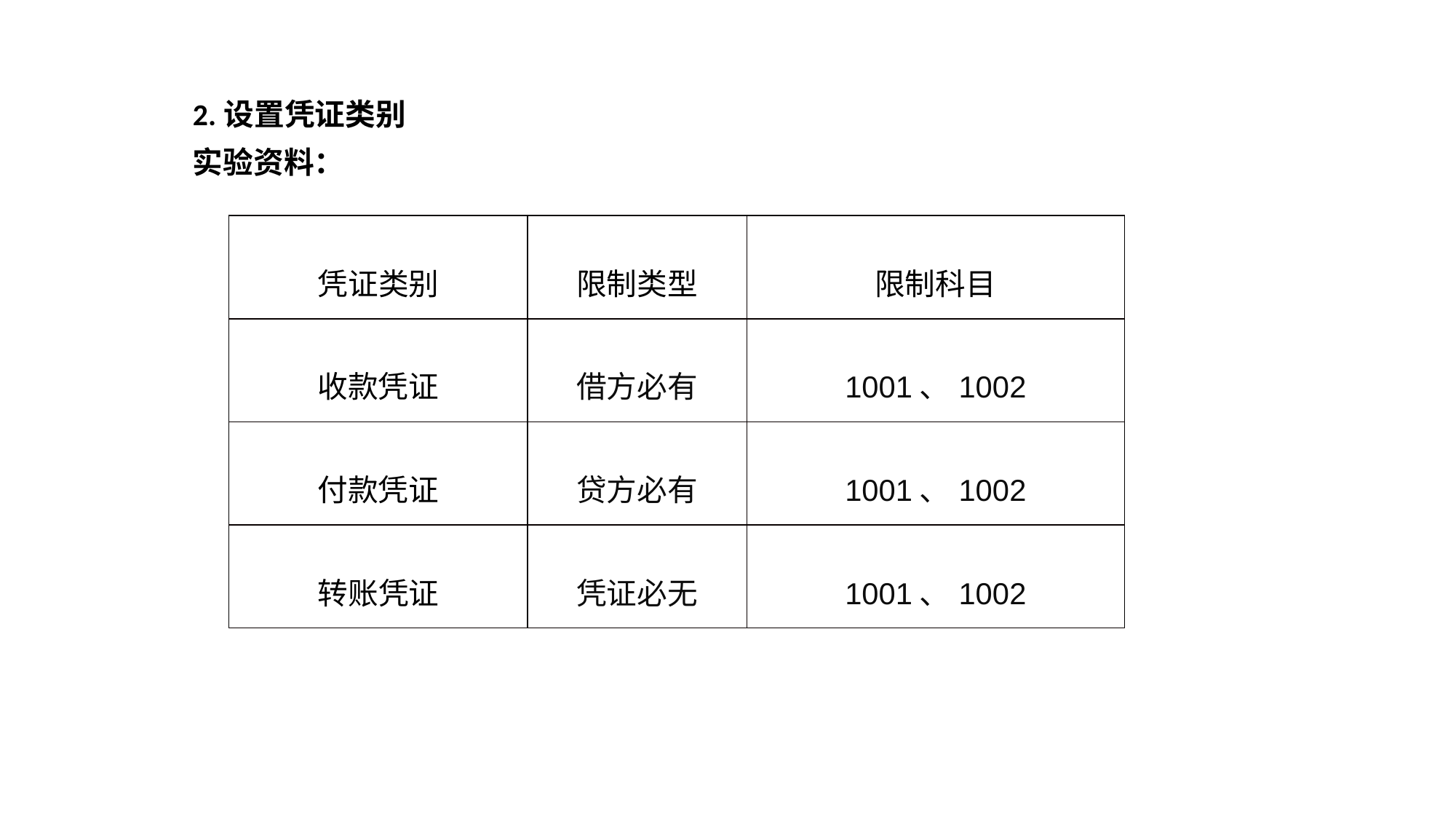

2.设置凭证类别
实验资料：

| 凭证类别 | 限制类型 | 限制科目 |
| --- | --- | --- |
| 收款凭证 | 借方必有 | 1001、1002 |
| 付款凭证 | 贷方必有 | 1001、1002 |
| 转账凭证 | 凭证必无 | 1001、1002 |